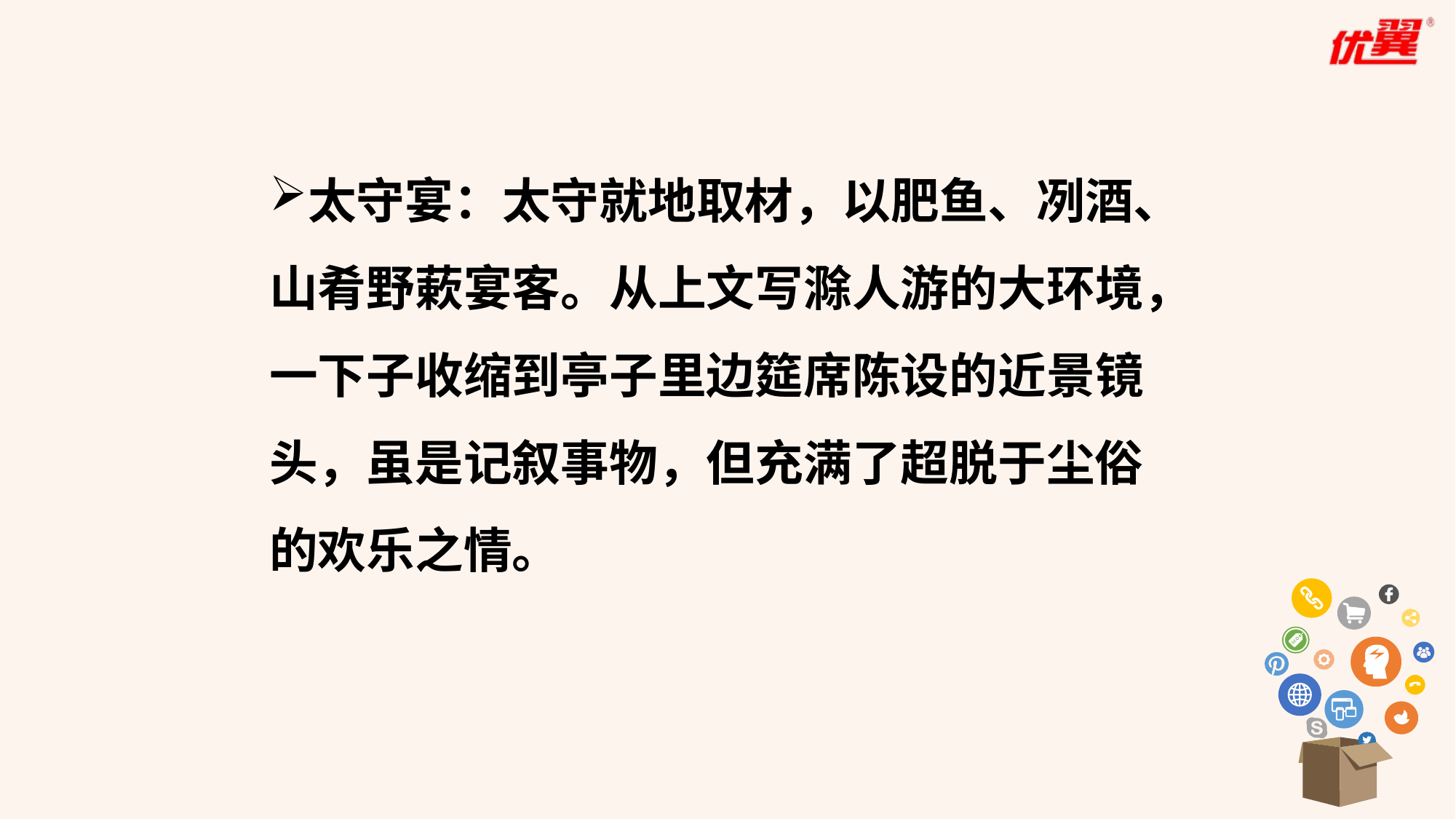

太守宴：太守就地取材，以肥鱼、冽酒、山肴野蔌宴客。从上文写滁人游的大环境，一下子收缩到亭子里边筵席陈设的近景镜头，虽是记叙事物，但充满了超脱于尘俗的欢乐之情。